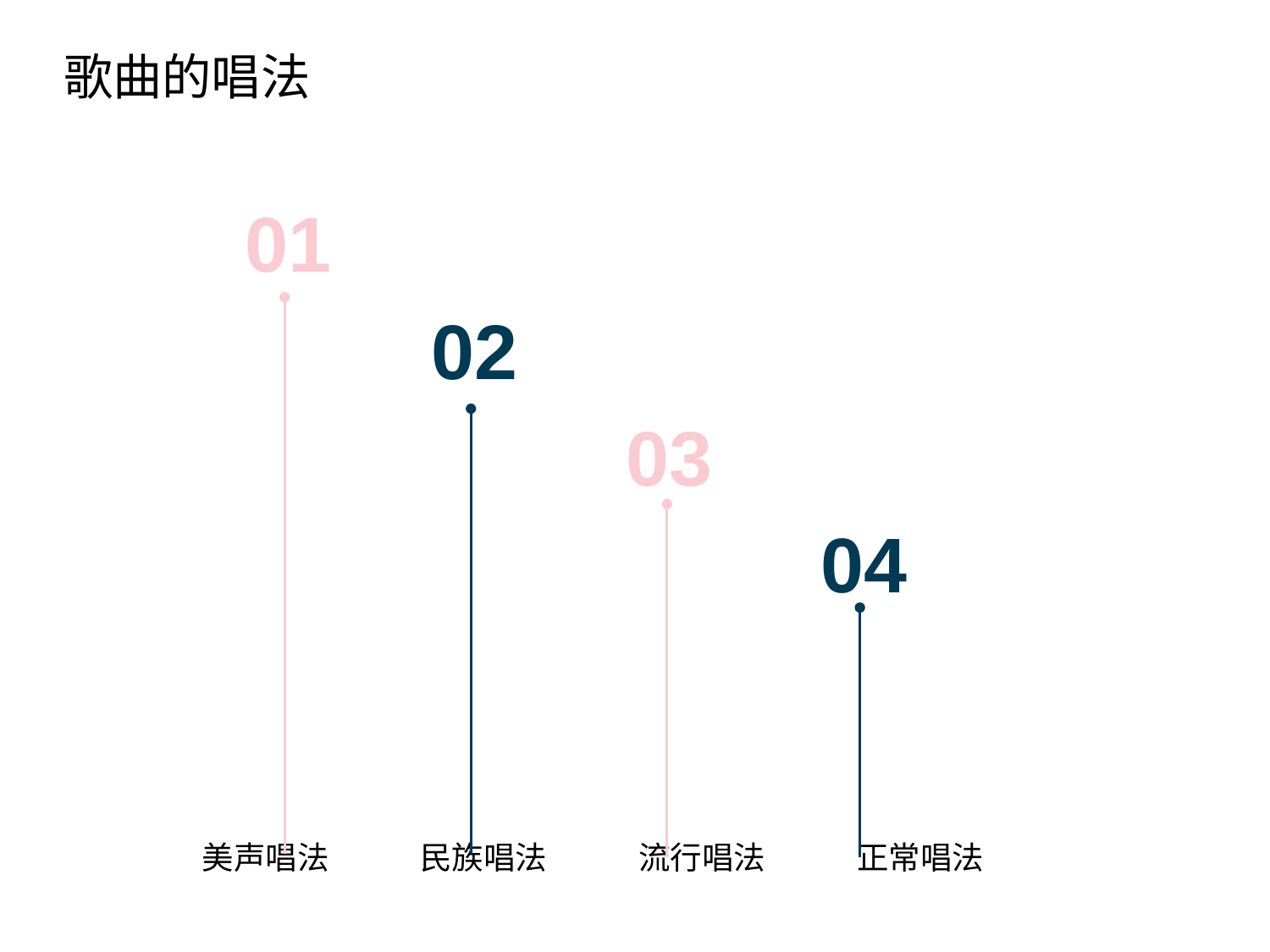

歌曲的唱法
Part One
请输入标题
01
Part Two
请输入标题
02
Part Three
请输入标题
03
Part Four
请输入标题
04
点击添加文本
点击添加文本
点击添加文本
点击添加文本
美声唱法
民族唱法
流行唱法
正常唱法